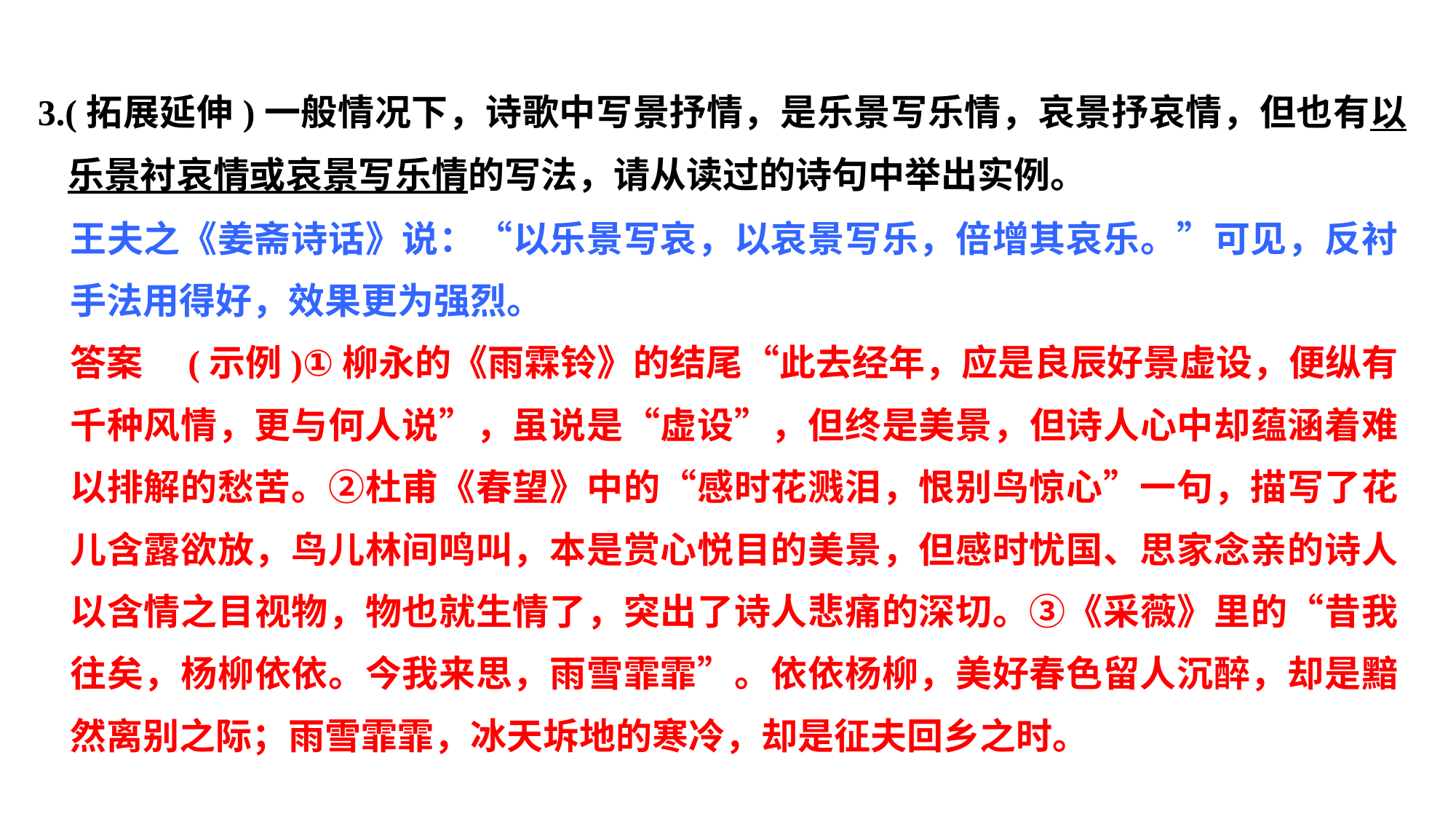

3.(拓展延伸)一般情况下，诗歌中写景抒情，是乐景写乐情，哀景抒哀情，但也有以乐景衬哀情或哀景写乐情的写法，请从读过的诗句中举出实例。
王夫之《姜斋诗话》说：“以乐景写哀，以哀景写乐，倍增其哀乐。”可见，反衬手法用得好，效果更为强烈。
答案　(示例)①柳永的《雨霖铃》的结尾“此去经年，应是良辰好景虚设，便纵有千种风情，更与何人说”，虽说是“虚设”，但终是美景，但诗人心中却蕴涵着难以排解的愁苦。②杜甫《春望》中的“感时花溅泪，恨别鸟惊心”一句，描写了花儿含露欲放，鸟儿林间鸣叫，本是赏心悦目的美景，但感时忧国、思家念亲的诗人以含情之目视物，物也就生情了，突出了诗人悲痛的深切。③《采薇》里的“昔我往矣，杨柳依依。今我来思，雨雪霏霏”。依依杨柳，美好春色留人沉醉，却是黯然离别之际；雨雪霏霏，冰天坼地的寒冷，却是征夫回乡之时。